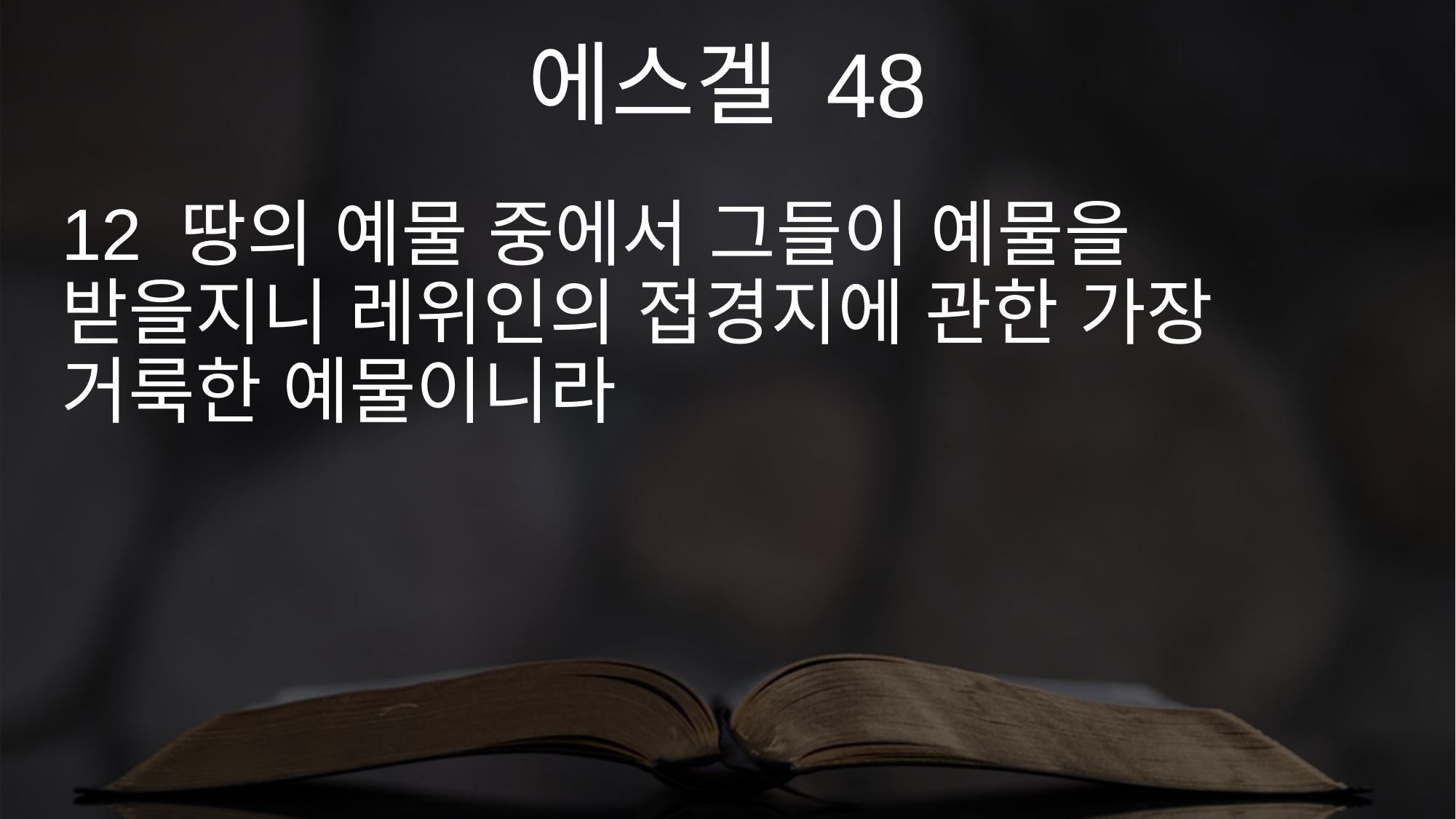

에스겔 48
12 땅의 예물 중에서 그들이 예물을 받을지니 레위인의 접경지에 관한 가장 거룩한 예물이니라